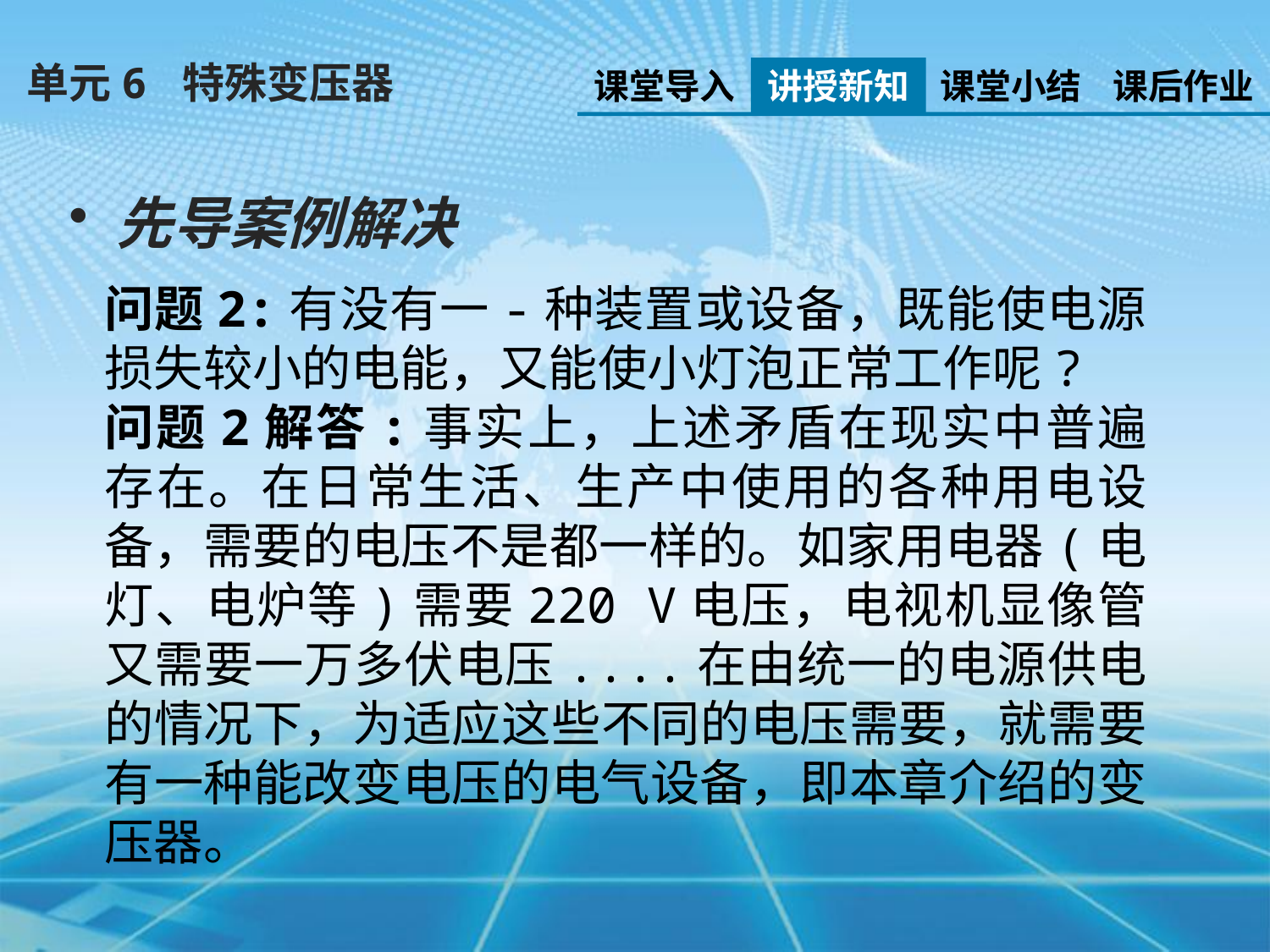

单元6 特殊变压器
课堂导入
讲授新知
课堂小结
课后作业
先导案例解决
问题2:有没有一-种装置或设备，既能使电源损失较小的电能，又能使小灯泡正常工作呢?
问题2解答:事实上，上述矛盾在现实中普遍存在。在日常生活、生产中使用的各种用电设备，需要的电压不是都一样的。如家用电器(电灯、电炉等)需要220 V电压，电视机显像管又需要一万多伏电压....在由统一的电源供电的情况下，为适应这些不同的电压需要，就需要有一种能改变电压的电气设备，即本章介绍的变压器。